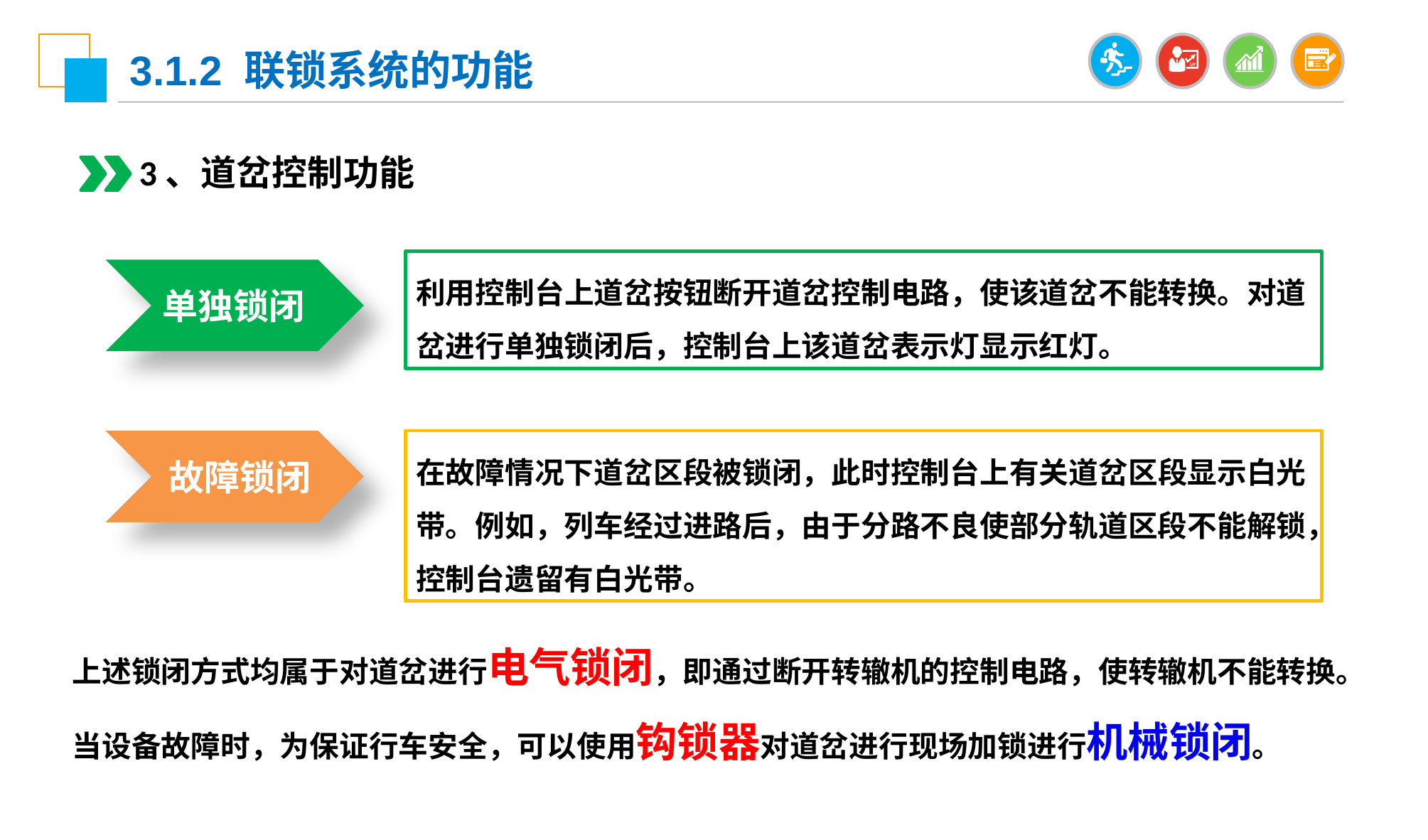

3.1.2 联锁系统的功能
3、道岔控制功能

利用控制台上道岔按钮断开道岔控制电路，使该道岔不能转换。对道岔进行单独锁闭后，控制台上该道岔表示灯显示红灯。

单独锁闭

故障锁闭
在故障情况下道岔区段被锁闭，此时控制台上有关道岔区段显示白光带。例如，列车经过进路后，由于分路不良使部分轨道区段不能解锁，控制台遗留有白光带。
上述锁闭方式均属于对道岔进行电气锁闭，即通过断开转辙机的控制电路，使转辙机不能转换。
当设备故障时，为保证行车安全，可以使用钩锁器对道岔进行现场加锁进行机械锁闭。